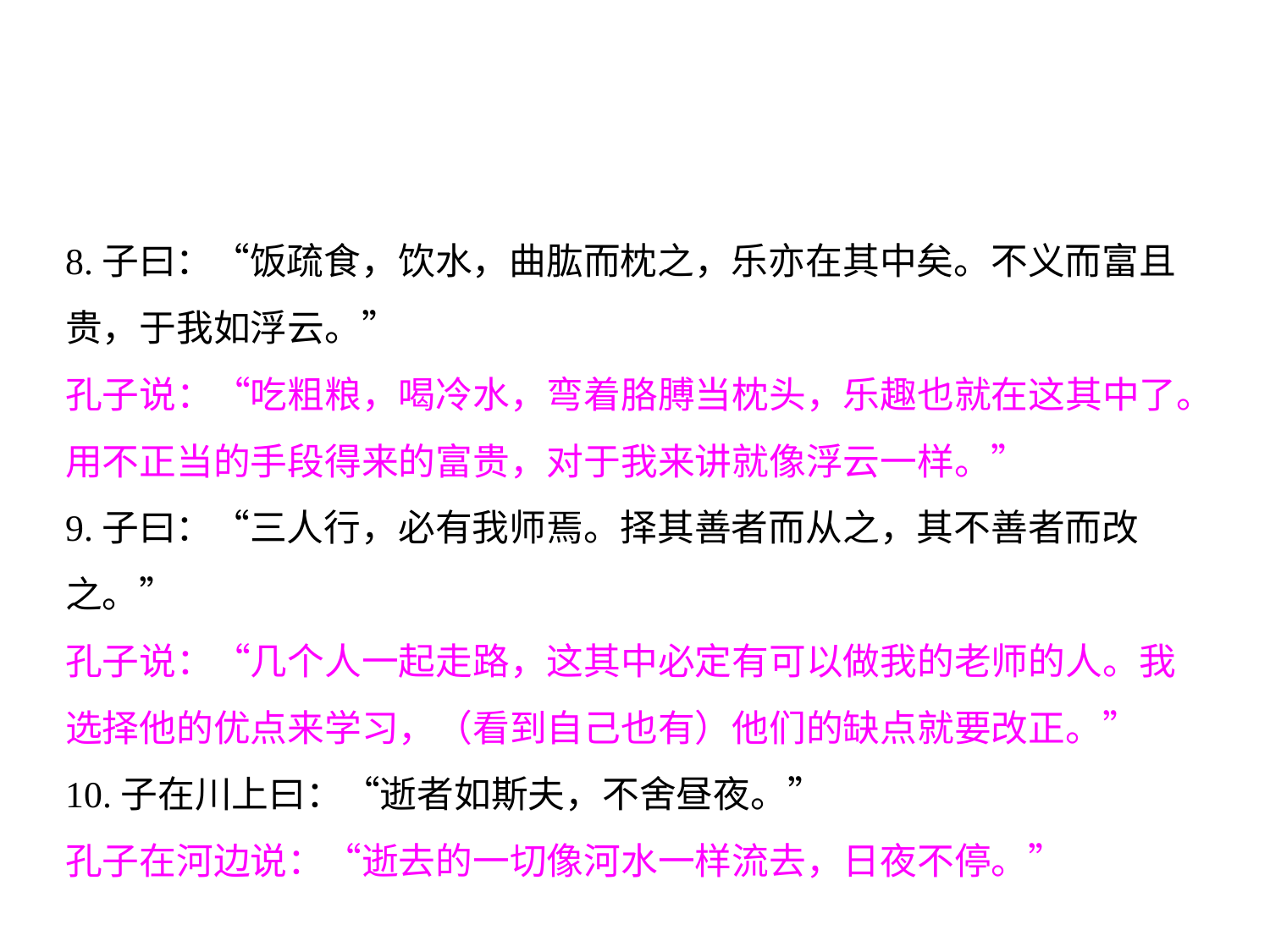

8.子曰：“饭疏食，饮水，曲肱而枕之，乐亦在其中矣。不义而富且贵，于我如浮云。”
孔子说：“吃粗粮，喝冷水，弯着胳膊当枕头，乐趣也就在这其中了。用不正当的手段得来的富贵，对于我来讲就像浮云一样。”
9.子曰：“三人行，必有我师焉。择其善者而从之，其不善者而改之。”
孔子说：“几个人一起走路，这其中必定有可以做我的老师的人。我选择他的优点来学习，（看到自己也有）他们的缺点就要改正。”
10.子在川上曰：“逝者如斯夫，不舍昼夜。”
孔子在河边说：“逝去的一切像河水一样流去，日夜不停。”